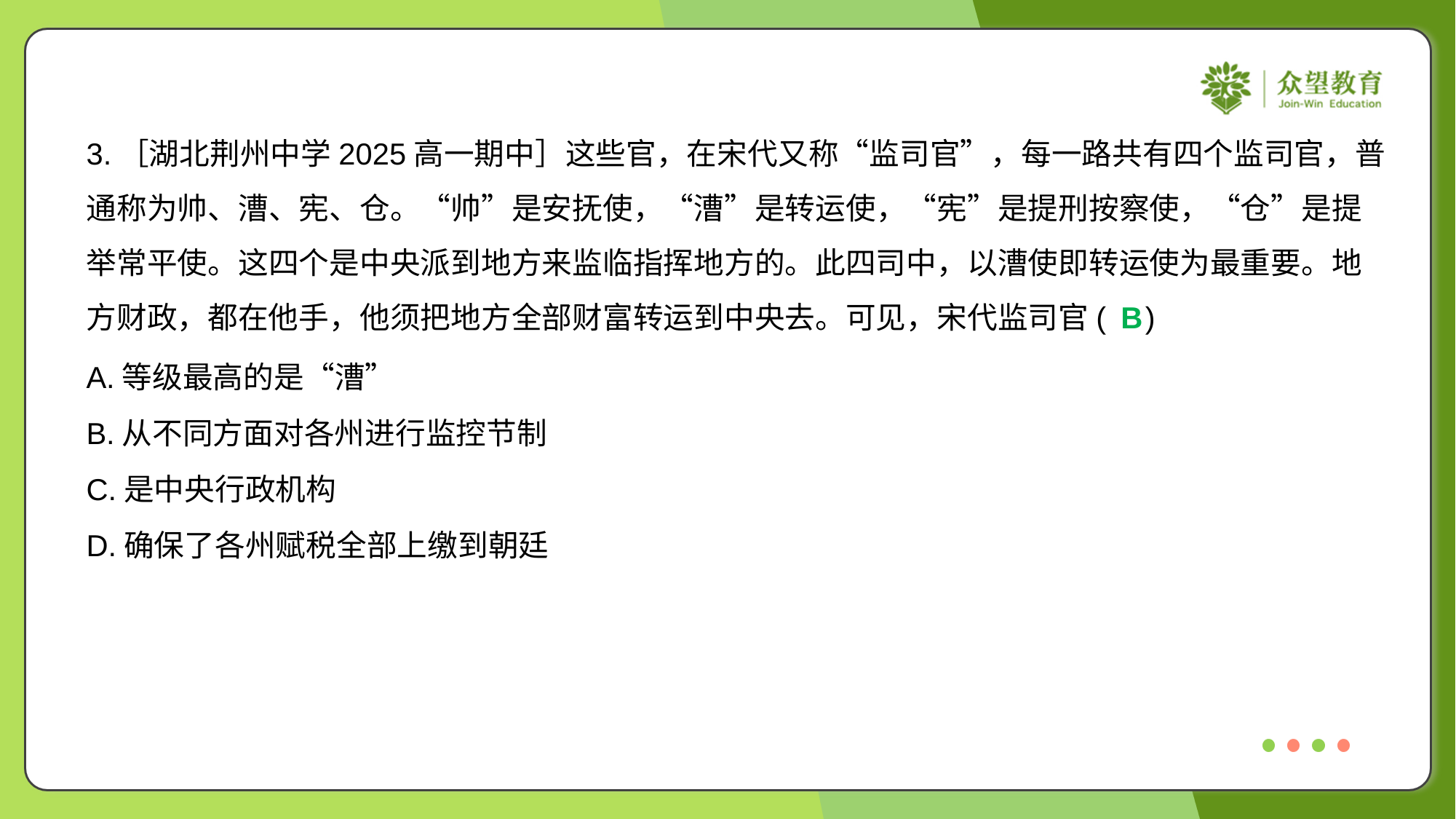

3.［湖北荆州中学2025高一期中］这些官，在宋代又称“监司官”，每一路共有四个监司官，普
通称为帅、漕、宪、仓。“帅”是安抚使，“漕”是转运使，“宪”是提刑按察使，“仓”是提
举常平使。这四个是中央派到地方来监临指挥地方的。此四司中，以漕使即转运使为最重要。地
方财政，都在他手，他须把地方全部财富转运到中央去。可见，宋代监司官(     )
B
A.等级最高的是“漕”
B.从不同方面对各州进行监控节制
C.是中央行政机构
D.确保了各州赋税全部上缴到朝廷